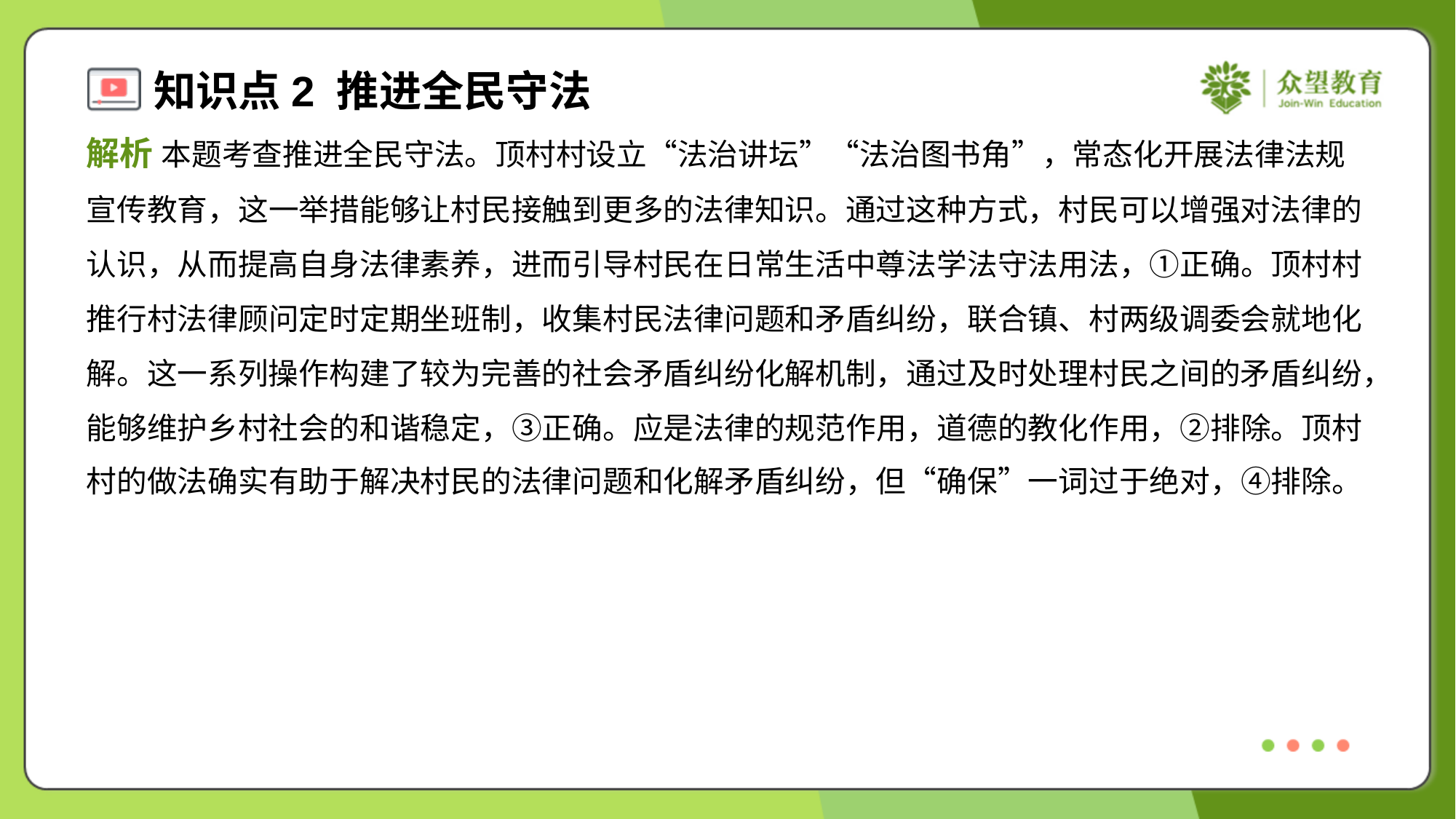

解析 本题考查推进全民守法。顶村村设立“法治讲坛”“法治图书角”，常态化开展法律法规
宣传教育，这一举措能够让村民接触到更多的法律知识。通过这种方式，村民可以增强对法律的
认识，从而提高自身法律素养，进而引导村民在日常生活中尊法学法守法用法，①正确。顶村村
推行村法律顾问定时定期坐班制，收集村民法律问题和矛盾纠纷，联合镇、村两级调委会就地化
解。这一系列操作构建了较为完善的社会矛盾纠纷化解机制，通过及时处理村民之间的矛盾纠纷，
能够维护乡村社会的和谐稳定，③正确。应是法律的规范作用，道德的教化作用，②排除。顶村
村的做法确实有助于解决村民的法律问题和化解矛盾纠纷，但“确保”一词过于绝对，④排除。